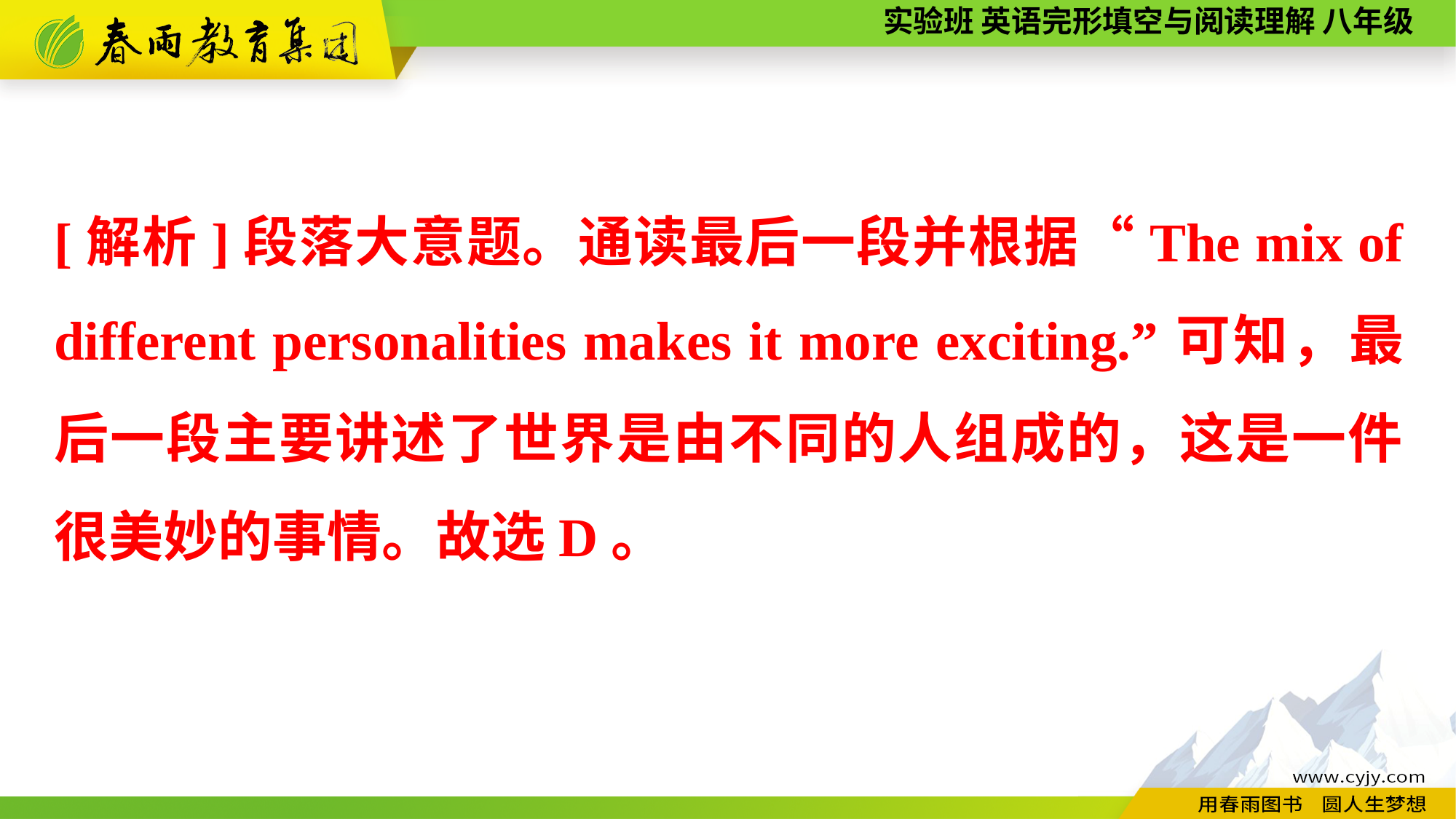

[解析]段落大意题。通读最后一段并根据“The mix of different personalities makes it more exciting.”可知，最后一段主要讲述了世界是由不同的人组成的，这是一件很美妙的事情。故选D。